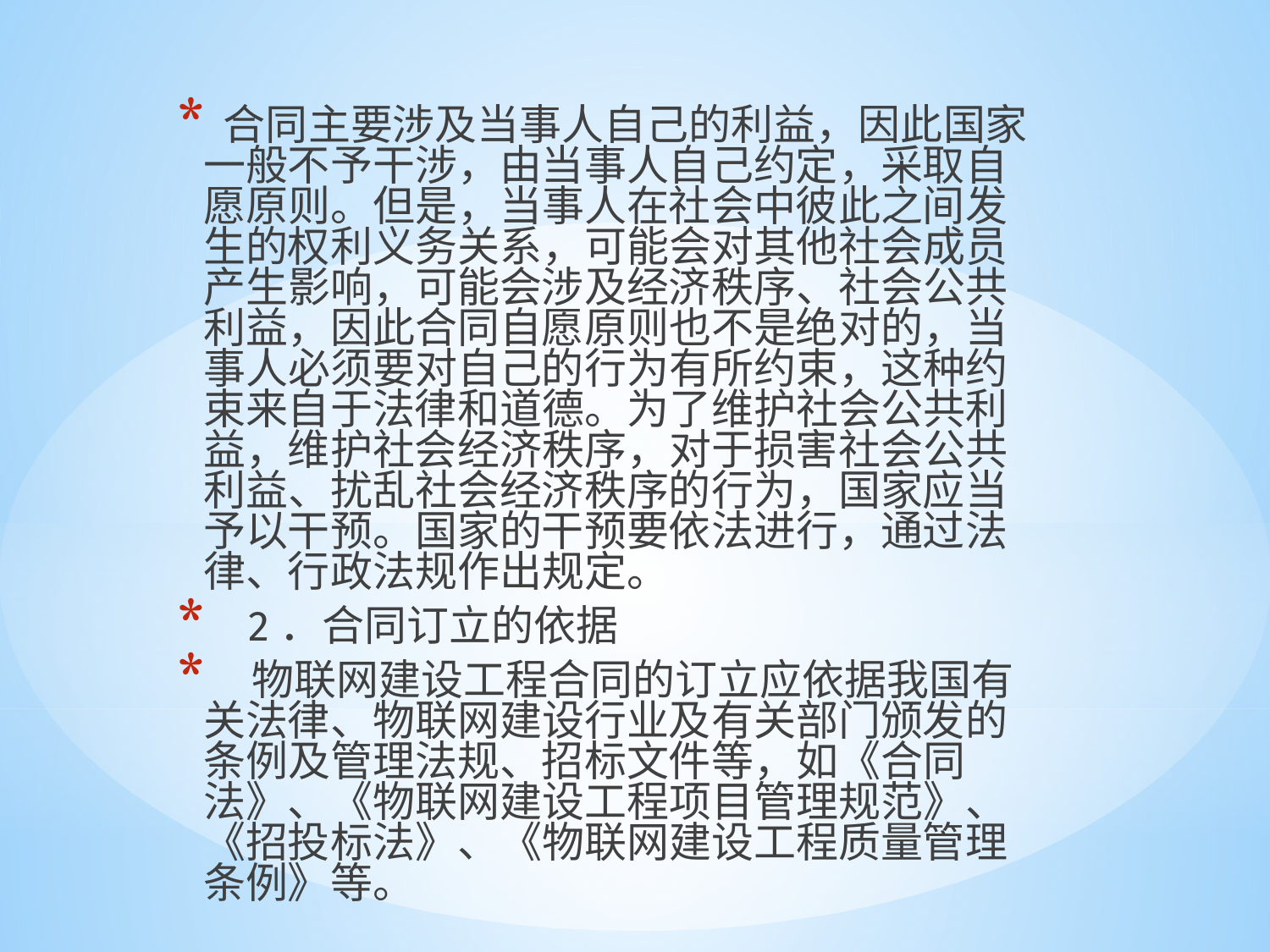

合同主要涉及当事人自己的利益，因此国家一般不予干涉，由当事人自己约定，采取自愿原则。但是，当事人在社会中彼此之间发生的权利义务关系，可能会对其他社会成员产生影响，可能会涉及经济秩序、社会公共利益，因此合同自愿原则也不是绝对的，当事人必须要对自己的行为有所约束，这种约束来自于法律和道德。为了维护社会公共利益，维护社会经济秩序，对于损害社会公共利益、扰乱社会经济秩序的行为，国家应当予以干预。国家的干预要依法进行，通过法律、行政法规作出规定。
    2．合同订立的依据
    物联网建设工程合同的订立应依据我国有关法律、物联网建设行业及有关部门颁发的条例及管理法规、招标文件等，如《合同法》、《物联网建设工程项目管理规范》、《招投标法》、《物联网建设工程质量管理条例》等。
#